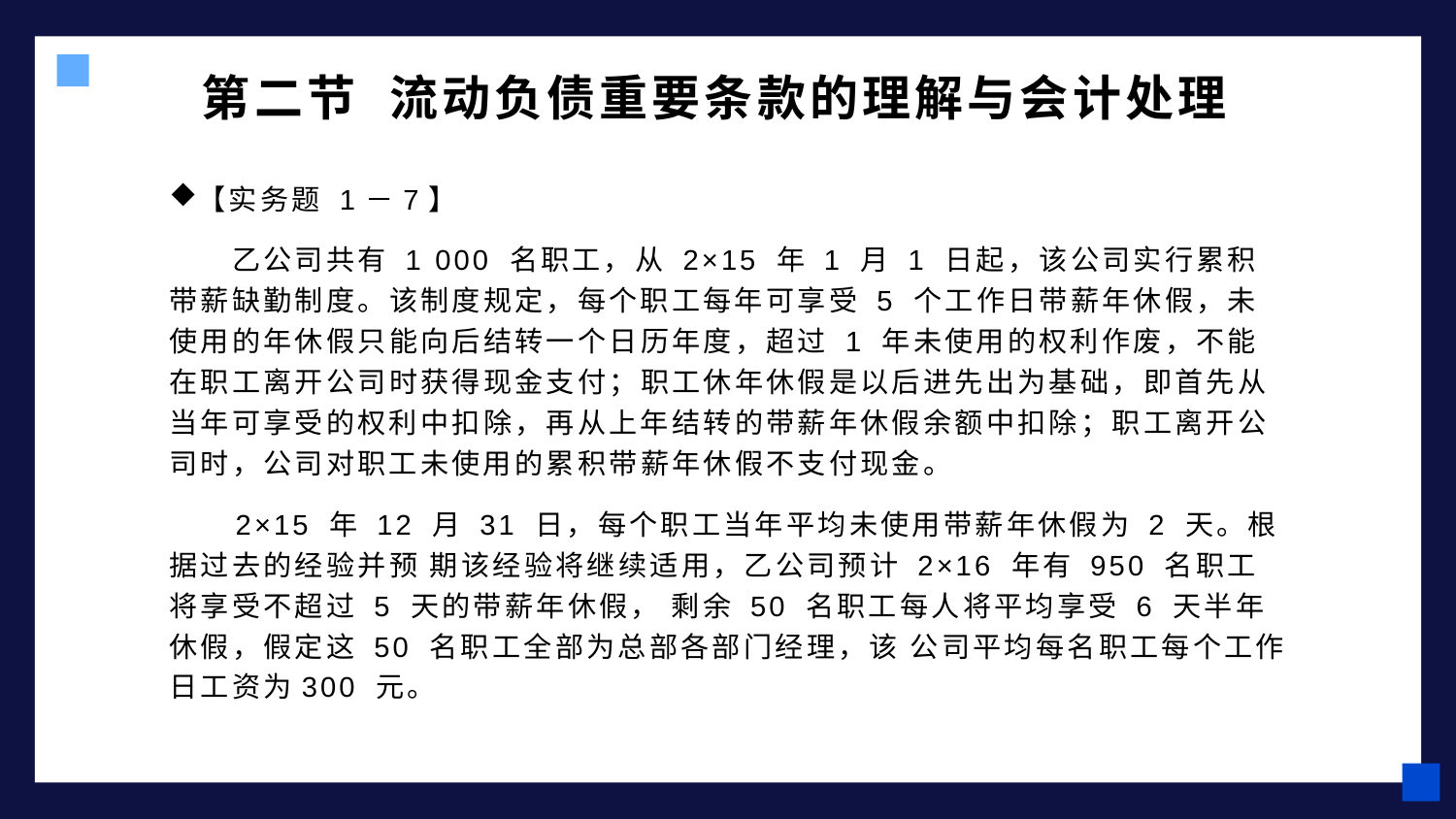

# 第二节  流动负债重要条款的理解与会计处理
【实务题 1－7】
      乙公司共有 1 000 名职工，从 2×15 年 1 月 1 日起，该公司实行累积带薪缺勤制度。该制度规定，每个职工每年可享受 5 个工作日带薪年休假，未使用的年休假只能向后结转一个日历年度，超过 1 年未使用的权利作废，不能在职工离开公司时获得现金支付；职工休年休假是以后进先出为基础，即首先从当年可享受的权利中扣除，再从上年结转的带薪年休假余额中扣除；职工离开公司时，公司对职工未使用的累积带薪年休假不支付现金。
      2×15 年 12 月 31 日，每个职工当年平均未使用带薪年休假为 2 天。根据过去的经验并预 期该经验将继续适用，乙公司预计 2×16 年有 950 名职工将享受不超过 5 天的带薪年休假， 剩余 50 名职工每人将平均享受 6 天半年休假，假定这 50 名职工全部为总部各部门经理，该 公司平均每名职工每个工作日工资为300 元。